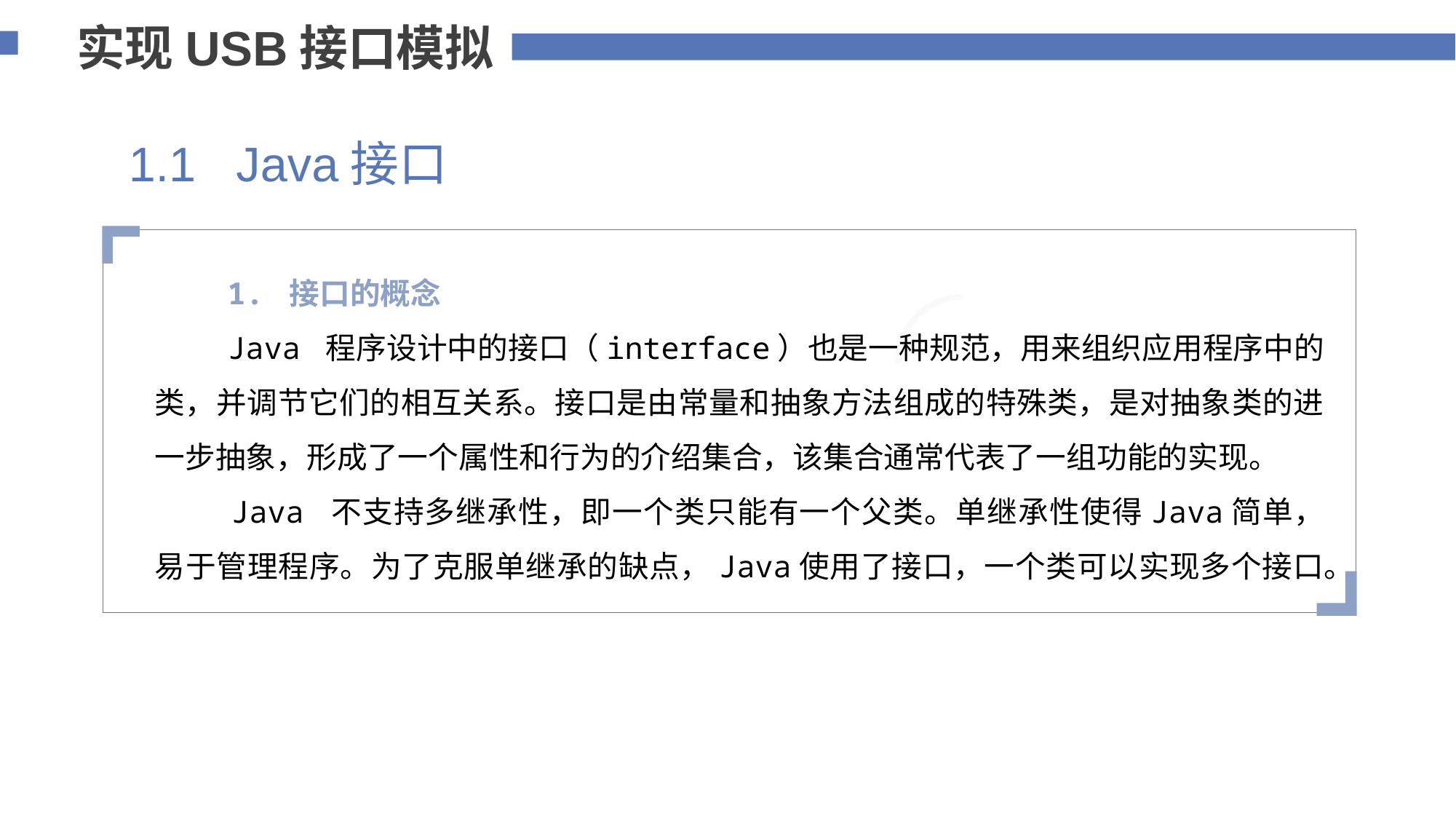

实现USB接口模拟

1.1   Java接口

    1. 接口的概念
    Java 程序设计中的接口（interface）也是一种规范，用来组织应用程序中的类，并调节它们的相互关系。接口是由常量和抽象方法组成的特殊类，是对抽象类的进一步抽象，形成了一个属性和行为的介绍集合，该集合通常代表了一组功能的实现。
    Java 不支持多继承性，即一个类只能有一个父类。单继承性使得Java简单，易于管理程序。为了克服单继承的缺点，Java使用了接口，一个类可以实现多个接口。
添加标题内容
您的内容打在这里，或者通过复制您的文本后，在此框中选择粘贴，并选择只保留文字。

75%